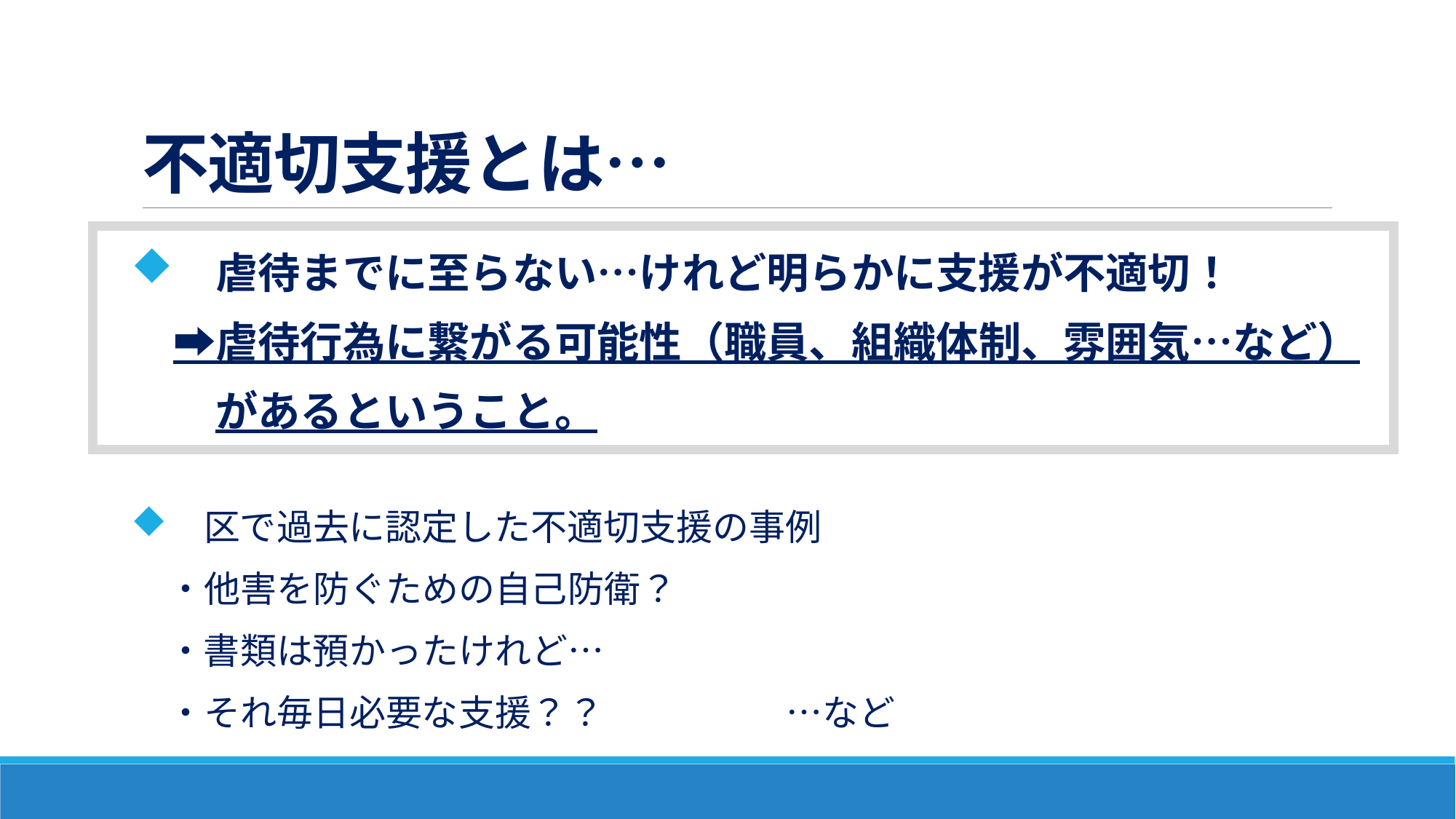

# 不適切支援とは…

　虐待までに至らない…けれど明らかに支援が不適切！
　➡虐待行為に繋がる可能性（職員、組織体制、雰囲気…など）
　　があるということ。
　区で過去に認定した不適切支援の事例
　・他害を防ぐための自己防衛？
　・書類は預かったけれど…
　・それ毎日必要な支援？？　　　　　…など